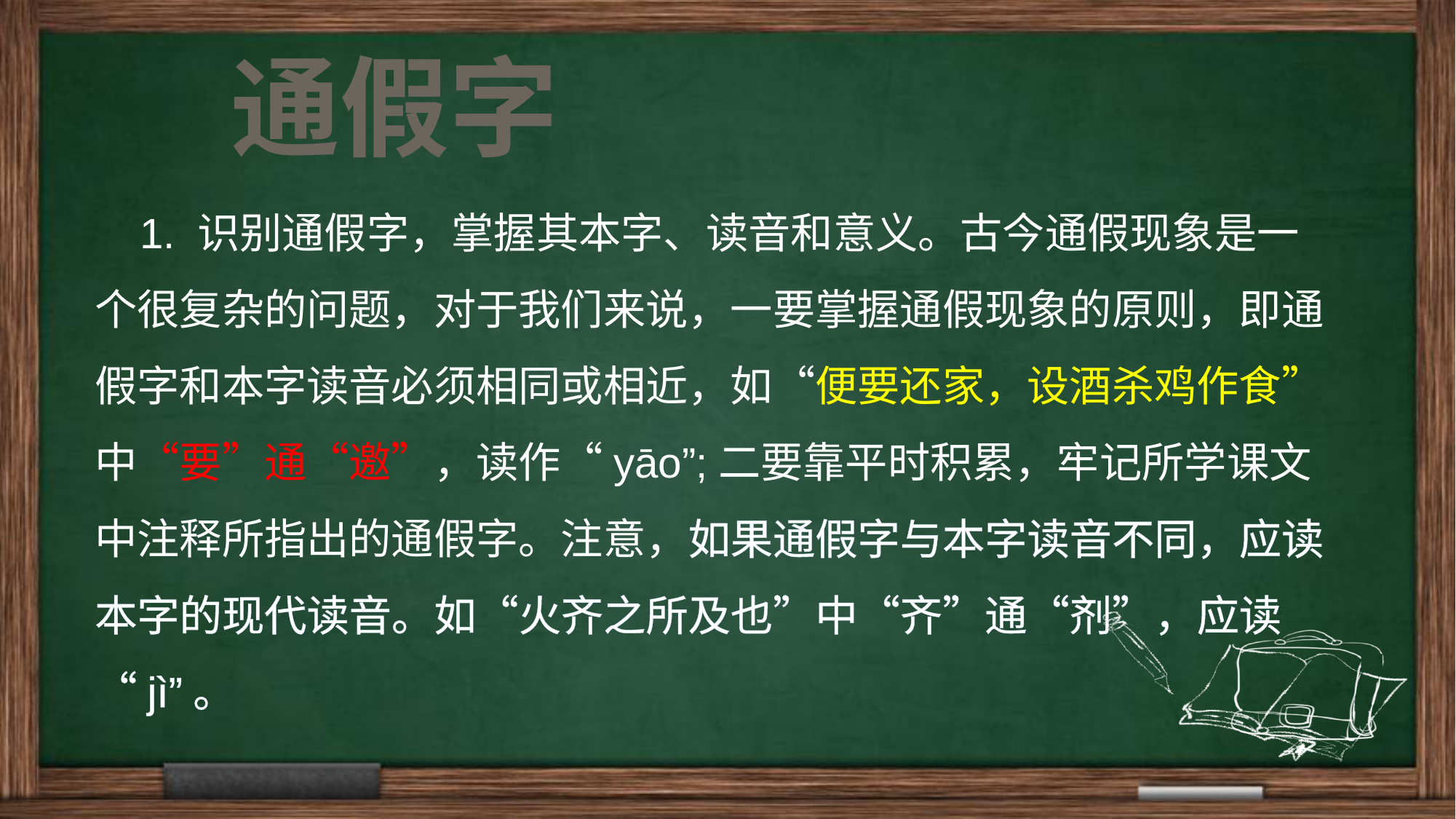

通假字
　1. 识别通假字，掌握其本字、读音和意义。古今通假现象是一个很复杂的问题，对于我们来说，一要掌握通假现象的原则，即通假字和本字读音必须相同或相近，如“便要还家，设酒杀鸡作食”中“要”通“邀”，读作“yāo”;二要靠平时积累，牢记所学课文中注释所指出的通假字。注意，如果通假字与本字读音不同，应读本字的现代读音。如“火齐之所及也”中“齐”通“剂”，应读“jì”。